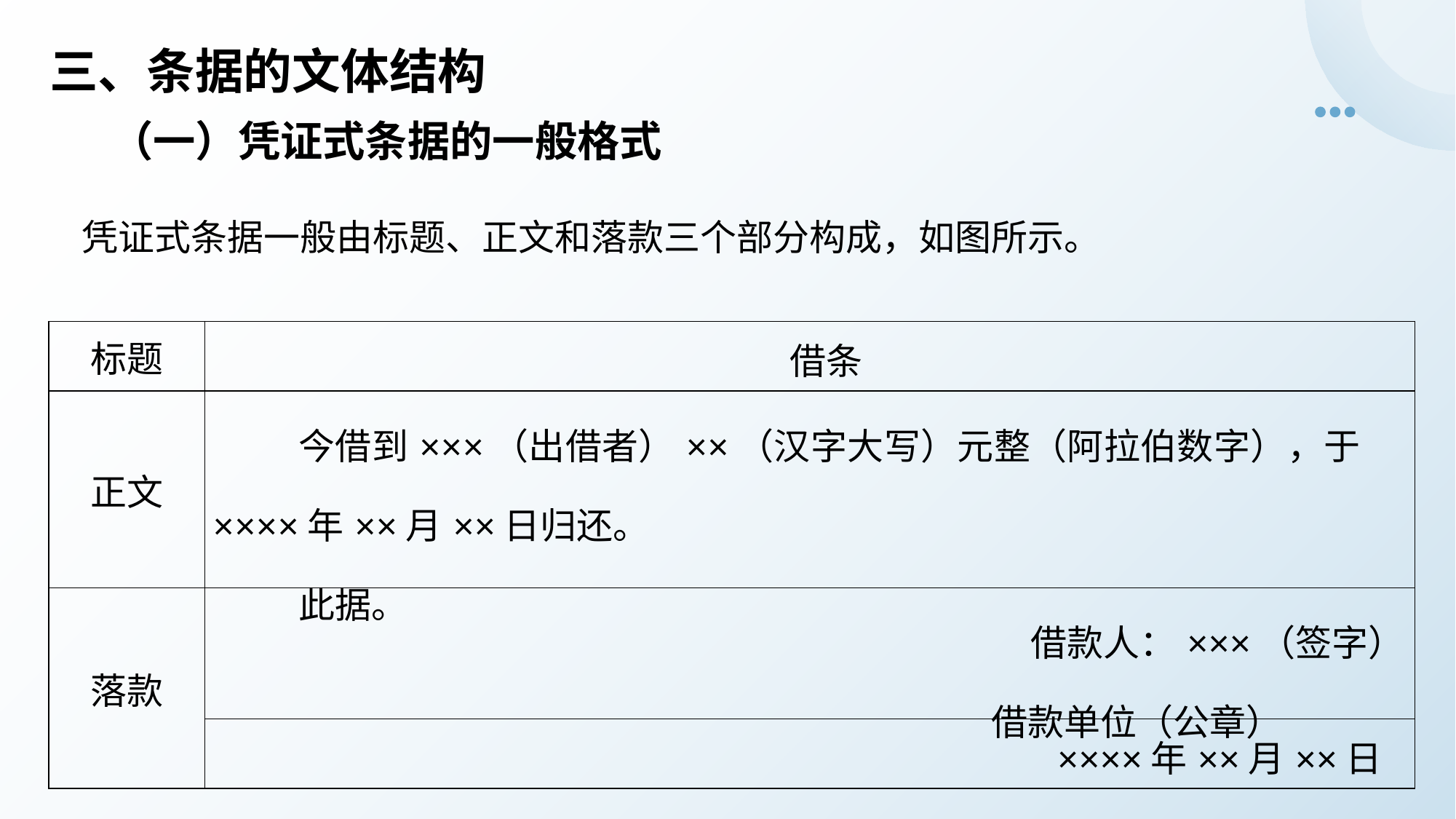

# 三、条据的文体结构
（一）凭证式条据的一般格式
   凭证式条据一般由标题、正文和落款三个部分构成，如图所示。
| 标题 | 借条 |
| --- | --- |
| 正文 | 今借到×××（出借者）××（汉字大写）元整（阿拉伯数字），于××××年××月××日归还。 此据。 |
| 落款 | 借款人：×××（签字） 借款单位（公章） |
|  | ××××年××月××日 |